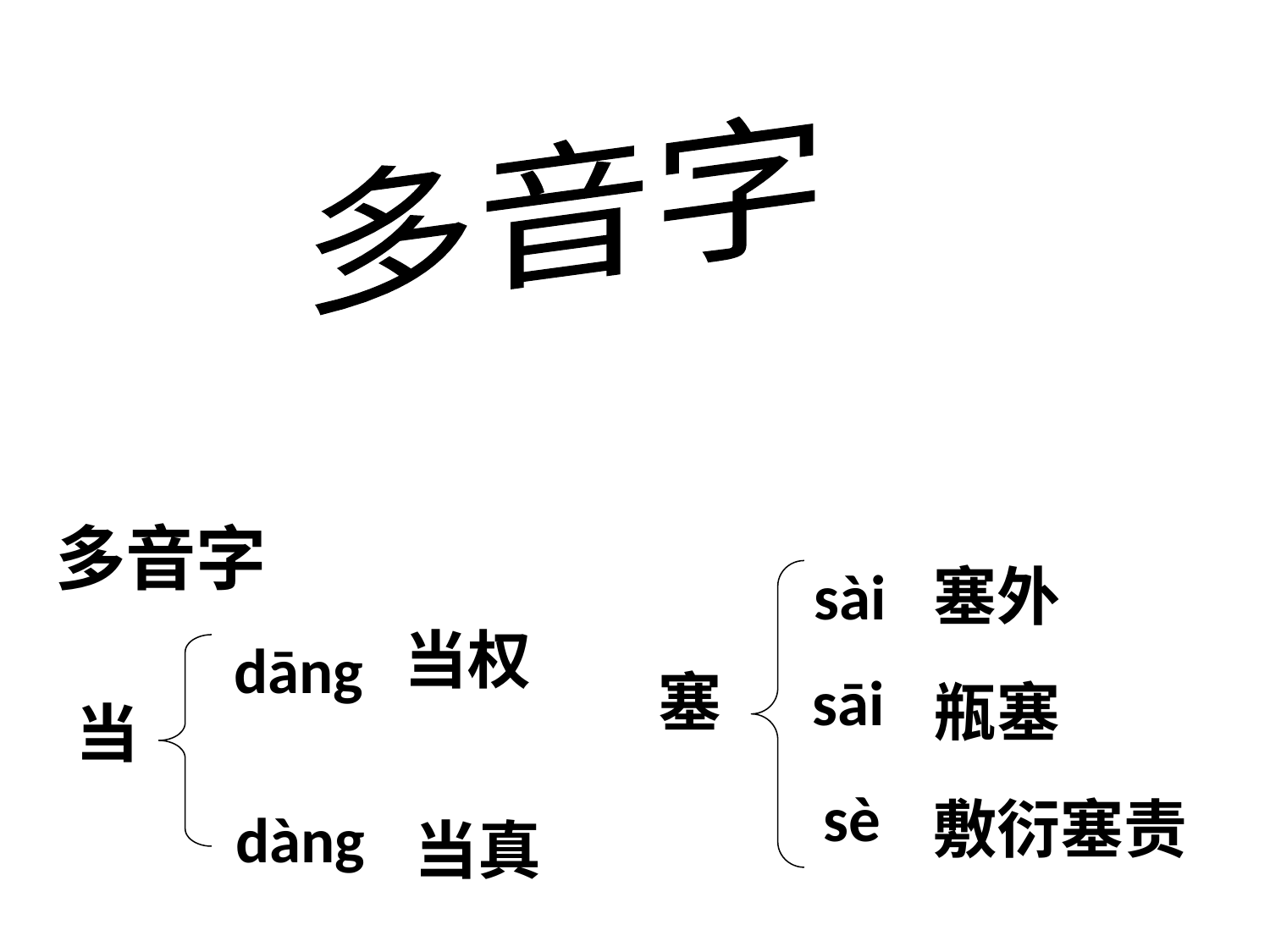

多音字
多音字
sài
塞外

当权
dāng

塞
sāi
瓶塞
当
sè
敷衍塞责
dàng
当真